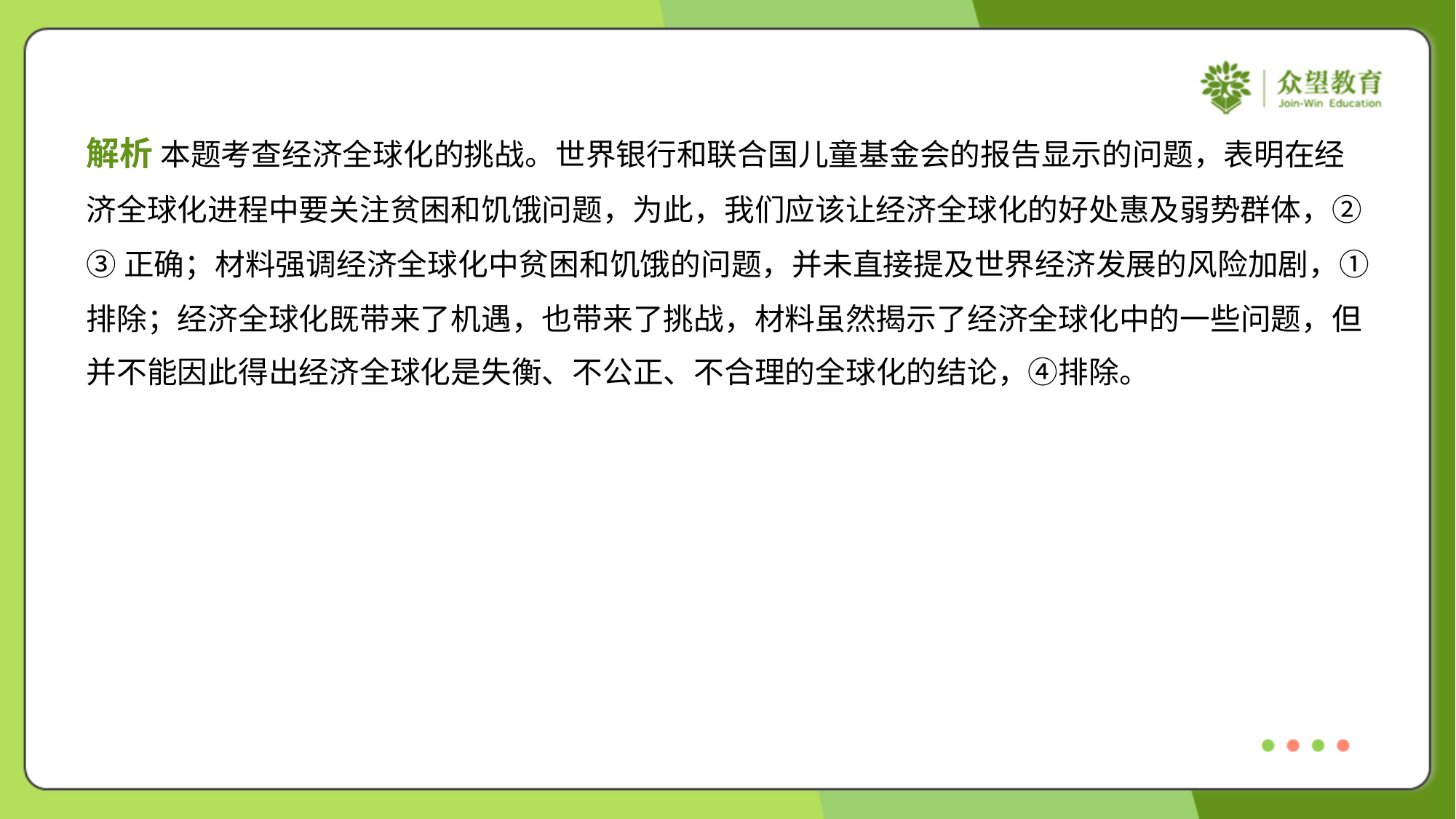

解析 本题考查经济全球化的挑战。世界银行和联合国儿童基金会的报告显示的问题，表明在经
济全球化进程中要关注贫困和饥饿问题，为此，我们应该让经济全球化的好处惠及弱势群体，②
③正确；材料强调经济全球化中贫困和饥饿的问题，并未直接提及世界经济发展的风险加剧，①
排除；经济全球化既带来了机遇，也带来了挑战，材料虽然揭示了经济全球化中的一些问题，但
并不能因此得出经济全球化是失衡、不公正、不合理的全球化的结论，④排除。